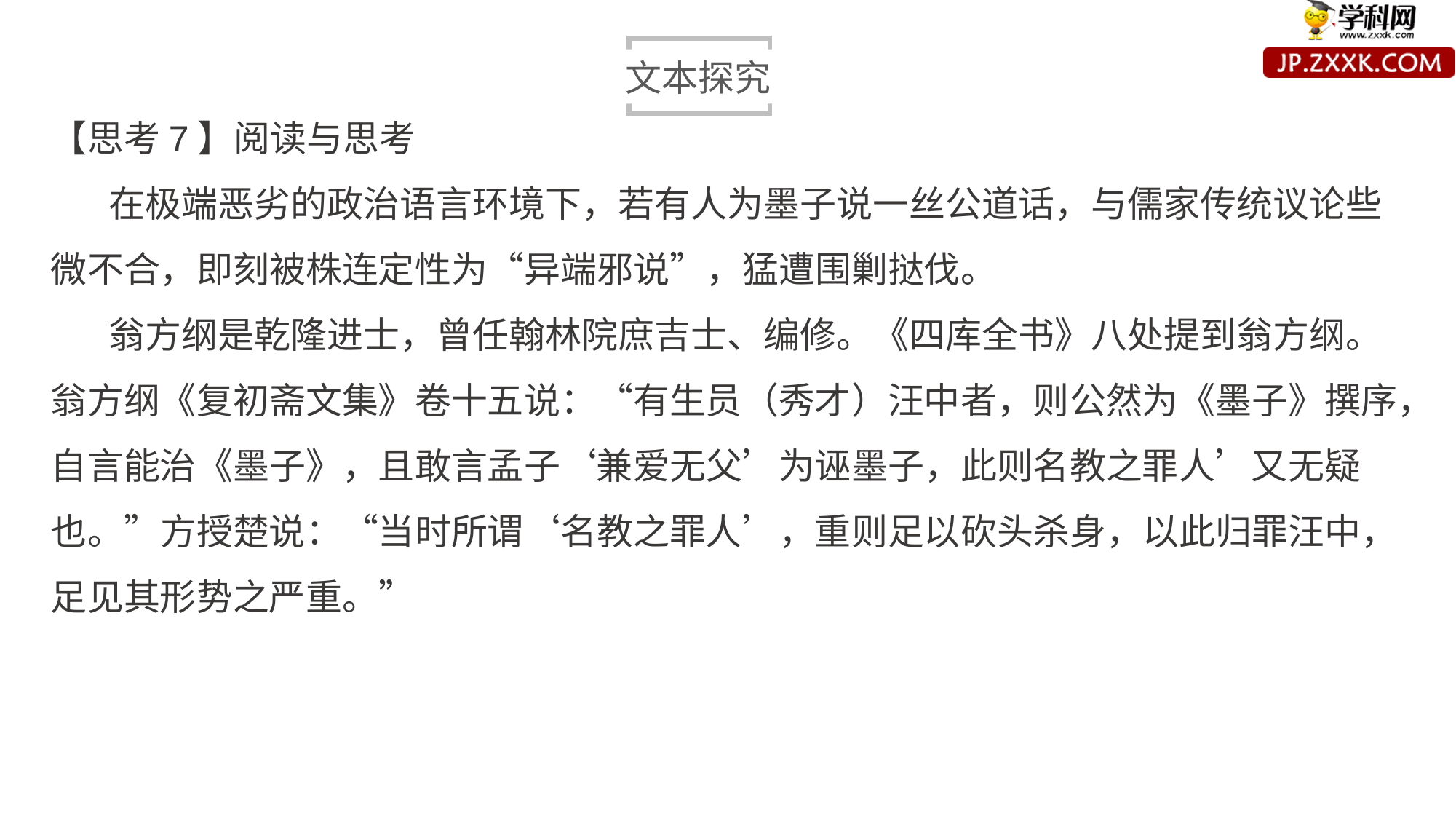

文本探究
【思考7】阅读与思考
      在极端恶劣的政治语言环境下，若有人为墨子说一丝公道话，与儒家传统议论些微不合，即刻被株连定性为“异端邪说”，猛遭围剿挞伐。
      翁方纲是乾隆进士，曾任翰林院庶吉士、编修。《四库全书》八处提到翁方纲。翁方纲《复初斋文集》卷十五说：“有生员（秀才）汪中者，则公然为《墨子》撰序，自言能治《墨子》，且敢言孟子‘兼爱无父’为诬墨子，此则名教之罪人’又无疑也。”方授楚说：“当时所谓‘名教之罪人’，重则足以砍头杀身，以此归罪汪中，足见其形势之严重。”